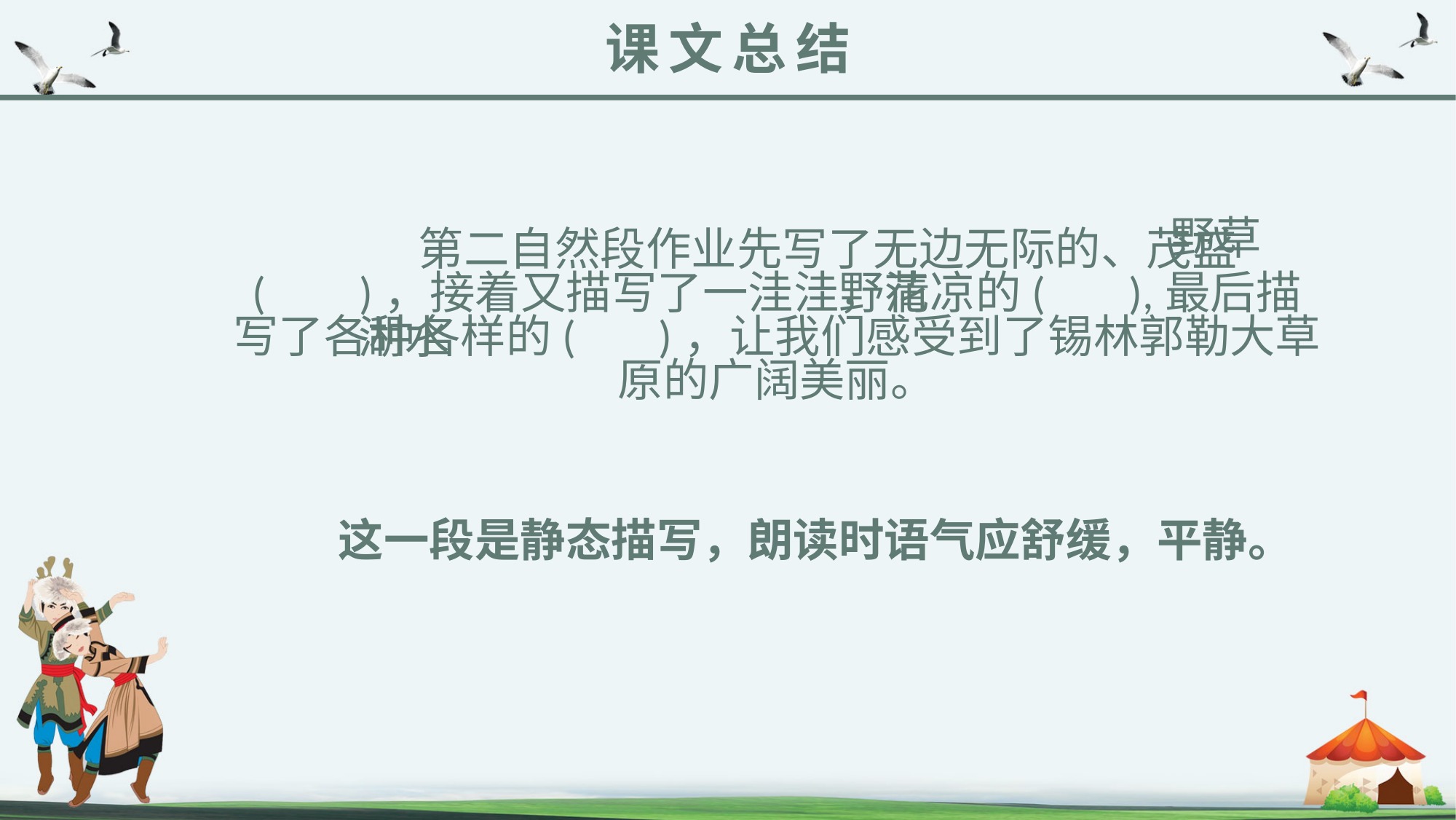

课文总结

野草
          第二自然段作业先写了无边无际的、茂盛(         )，接着又描写了一洼洼，清凉的(        ),最后描写了各种各样的(        )，让我们感受到了锡林郭勒大草原的广阔美丽。

野花
 湖水
          这一段是静态描写，朗读时语气应舒缓，平静。